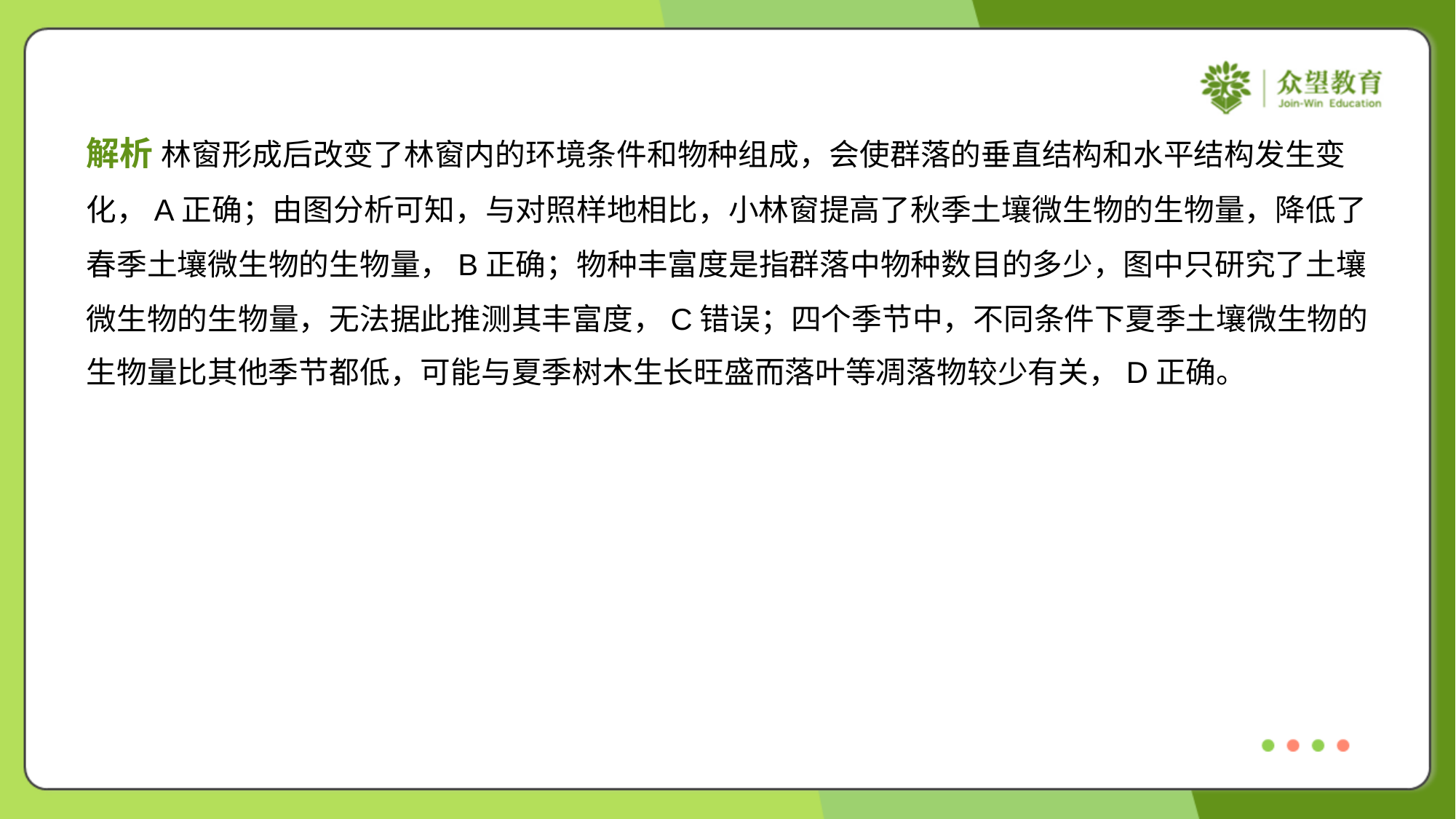

解析 林窗形成后改变了林窗内的环境条件和物种组成，会使群落的垂直结构和水平结构发生变
化，A正确；由图分析可知，与对照样地相比，小林窗提高了秋季土壤微生物的生物量，降低了
春季土壤微生物的生物量，B正确；物种丰富度是指群落中物种数目的多少，图中只研究了土壤
微生物的生物量，无法据此推测其丰富度，C错误；四个季节中，不同条件下夏季土壤微生物的
生物量比其他季节都低，可能与夏季树木生长旺盛而落叶等凋落物较少有关，D正确。